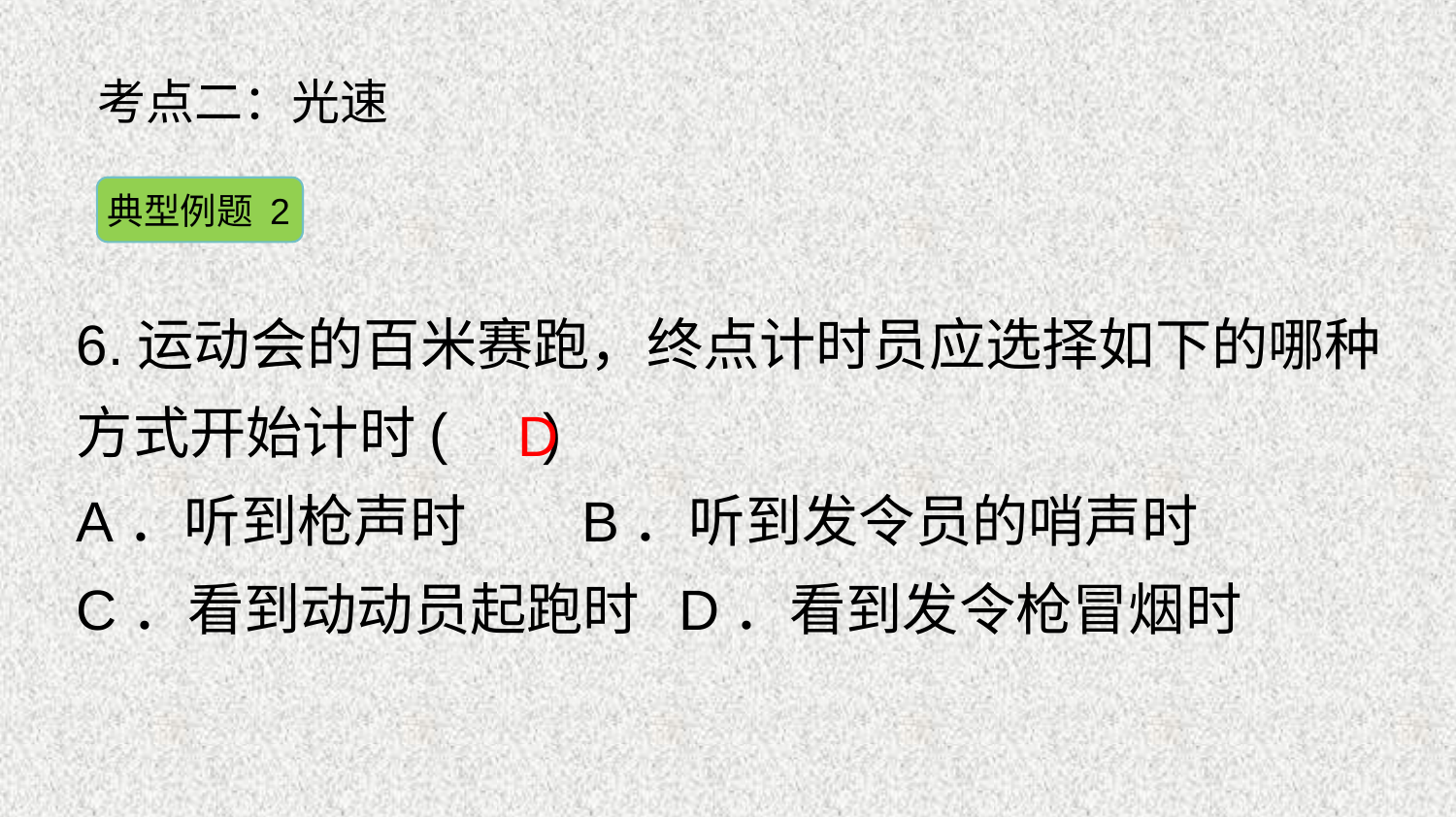

考点二：光速
典型例题 2
6.运动会的百米赛跑，终点计时员应选择如下的哪种方式开始计时(      )
A．听到枪声时        B．听到发令员的哨声时
C．看到动动员起跑时  D．看到发令枪冒烟时
D